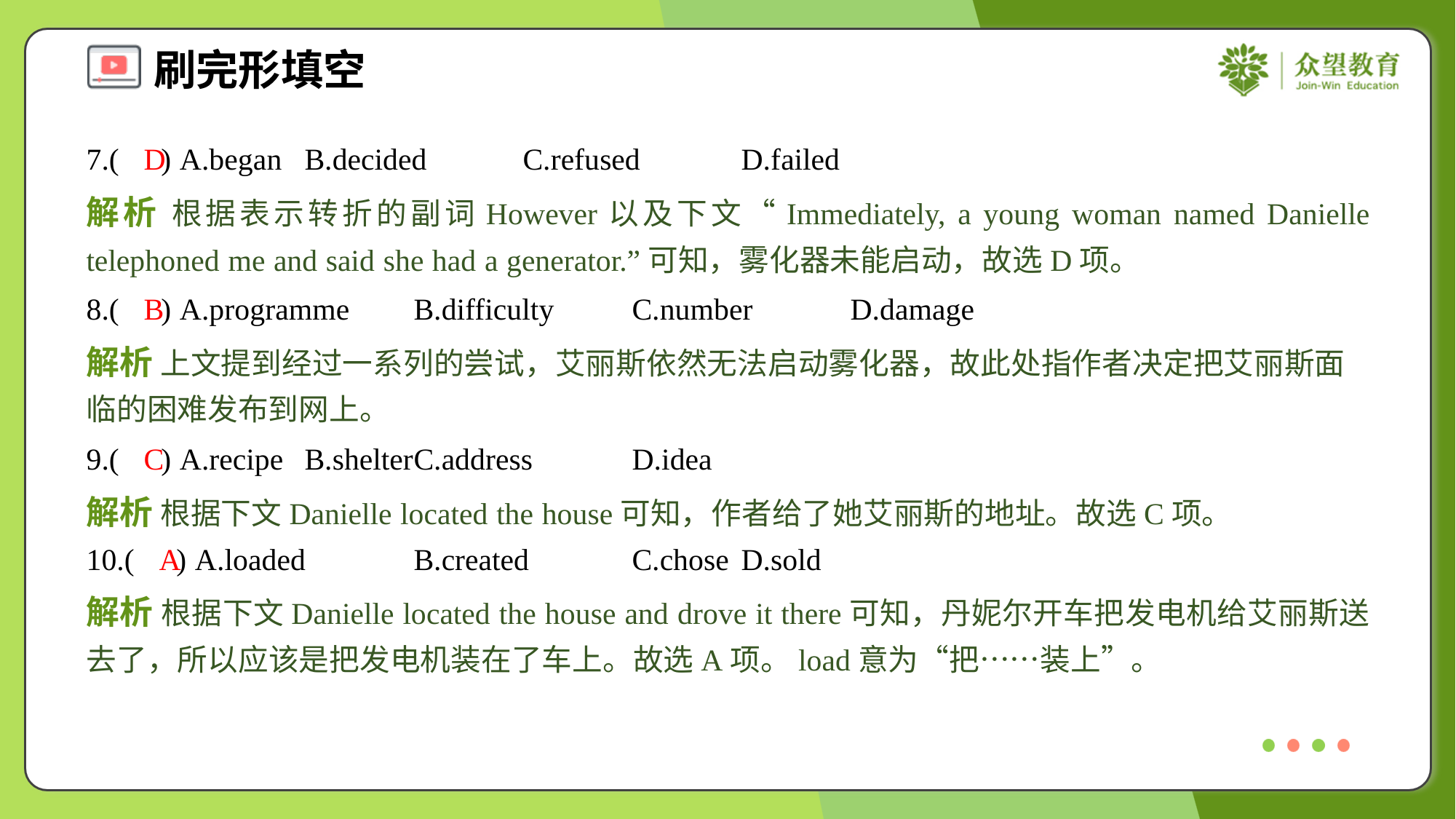

7.(     ) A.began	B.decided	C.refused	D.failed
D
解析 根据表示转折的副词However以及下文“Immediately, a young woman named Danielle telephoned me and said she had a generator.”可知，雾化器未能启动，故选D项。
8.(     ) A.programme	B.difficulty	C.number	D.damage
B
解析 上文提到经过一系列的尝试，艾丽斯依然无法启动雾化器，故此处指作者决定把艾丽斯面临的困难发布到网上。
9.(     ) A.recipe	B.shelter	C.address	D.idea
C
解析 根据下文Danielle located the house可知，作者给了她艾丽斯的地址。故选C项。
10.(     ) A.loaded	B.created	C.chose	D.sold
A
解析 根据下文Danielle located the house and drove it there可知，丹妮尔开车把发电机给艾丽斯送去了，所以应该是把发电机装在了车上。故选A项。load意为“把……装上”。